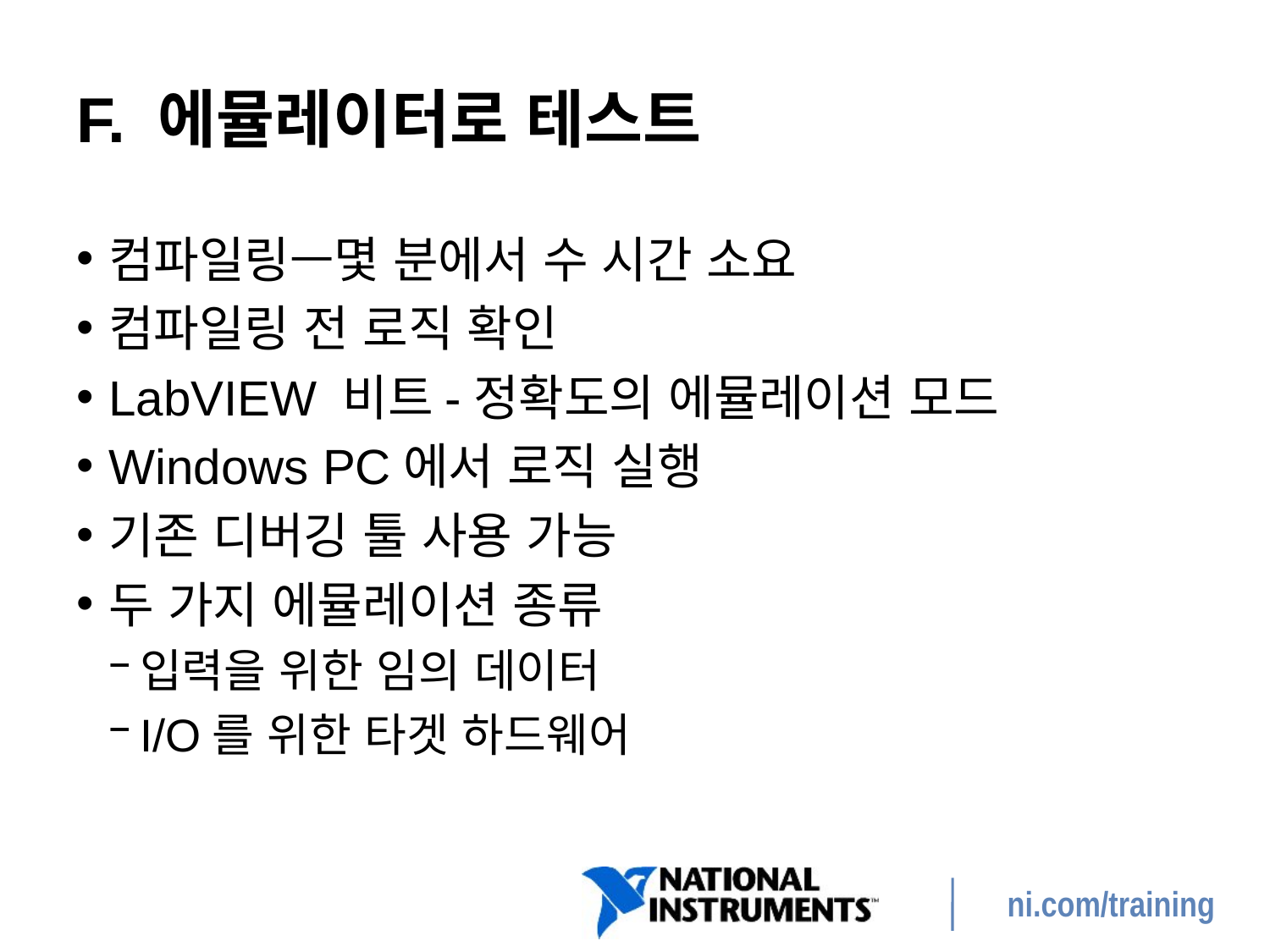

# F. 에뮬레이터로 테스트
컴파일링—몇 분에서 수 시간 소요
컴파일링 전 로직 확인
LabVIEW 비트-정확도의 에뮬레이션 모드
Windows PC에서 로직 실행
기존 디버깅 툴 사용 가능
두 가지 에뮬레이션 종류
입력을 위한 임의 데이터
I/O를 위한 타겟 하드웨어